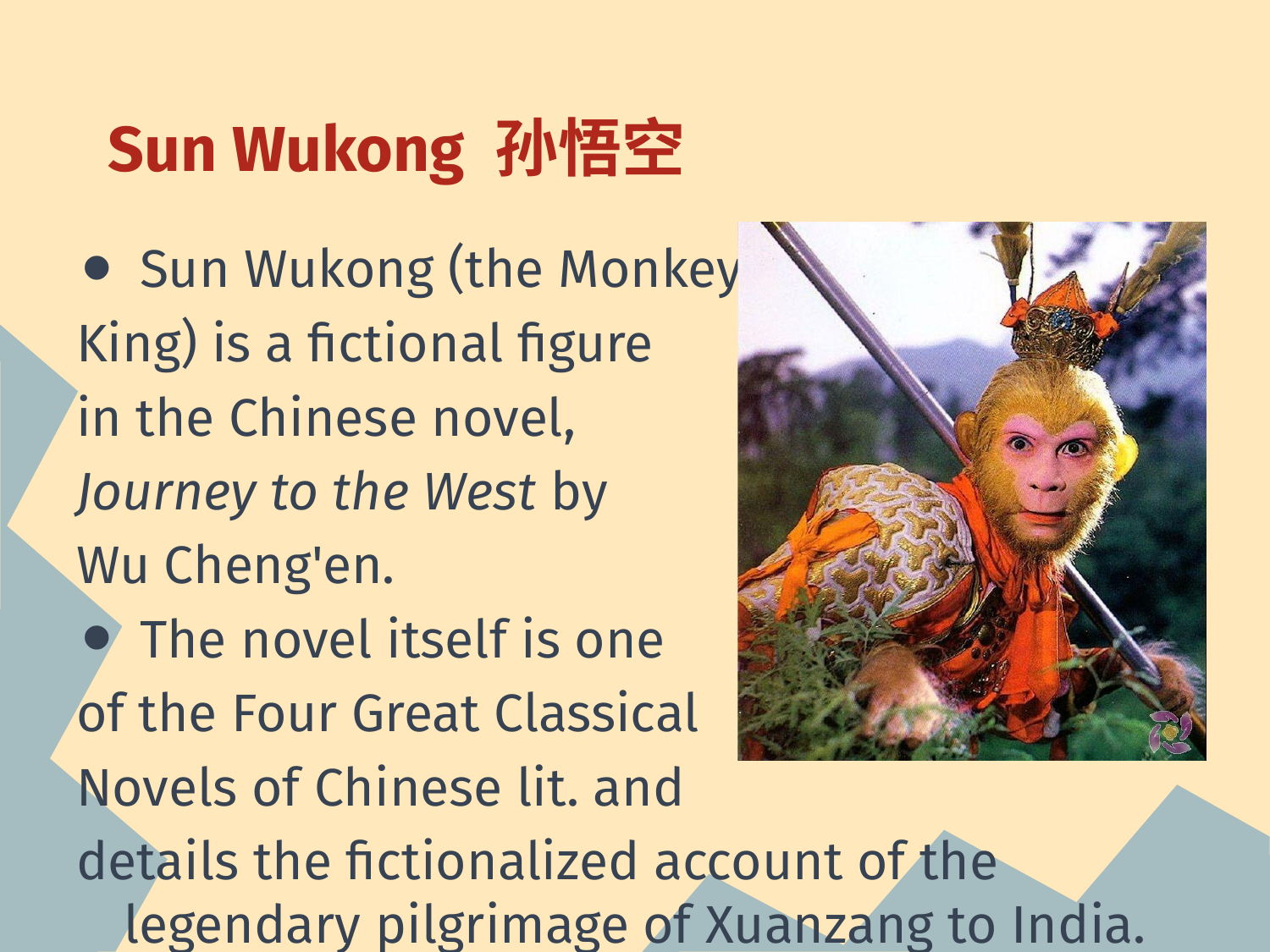

# Sun Wukong 孙悟空
Sun Wukong (the Monkey
King) is a fictional figure
in the Chinese novel,
Journey to the West by
Wu Cheng'en.
The novel itself is one
of the Four Great Classical
Novels of Chinese lit. and
details the fictionalized account of the legendary pilgrimage of Xuanzang to India.